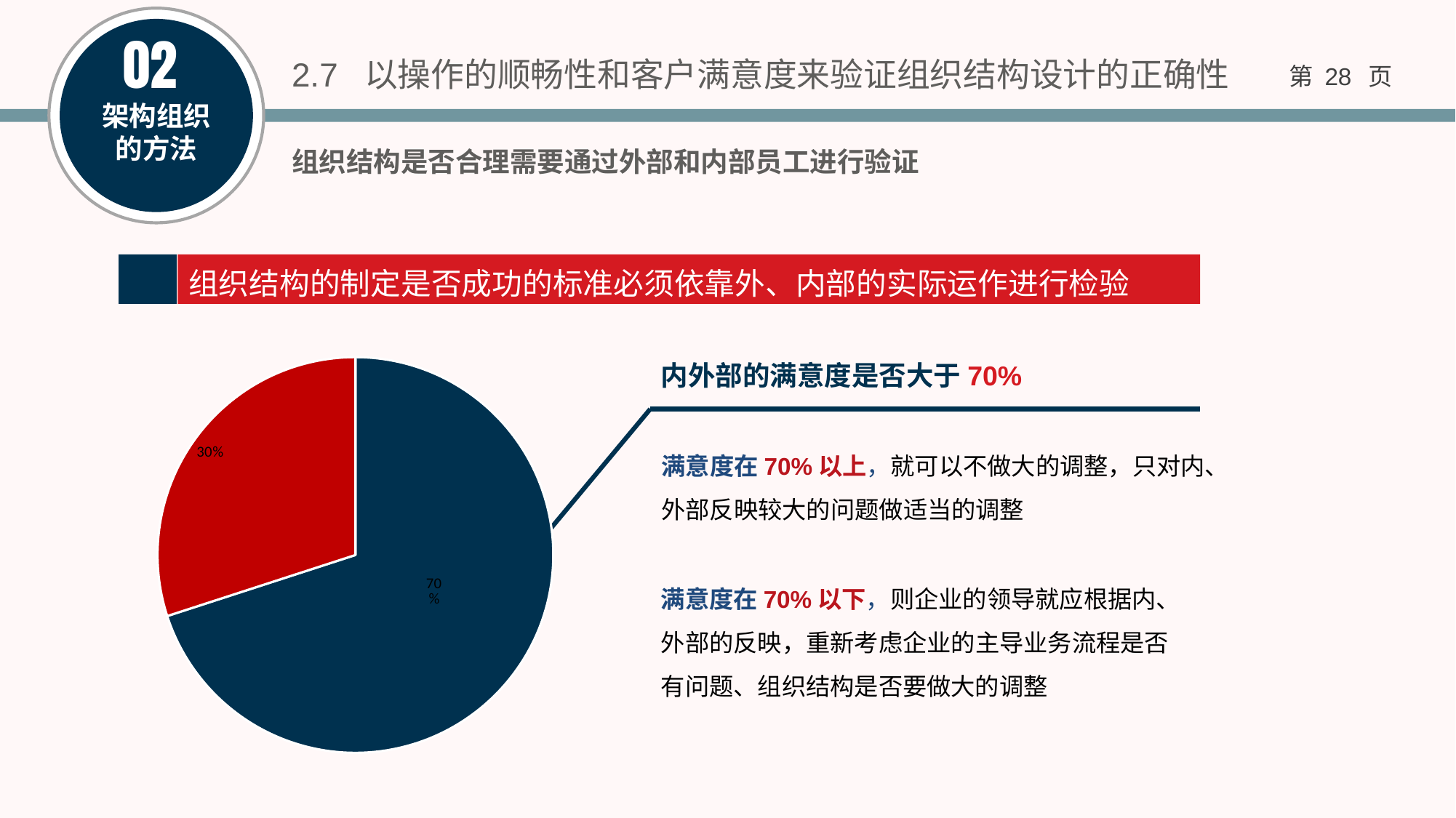

2.7  以操作的顺畅性和客户满意度来验证组织结构设计的正确性
组织结构是否合理需要通过外部和内部员工进行验证

组织结构的制定是否成功的标准必须依靠外、内部的实际运作进行检验

### Chart

| Category | 满意度 |
|---|---|
内外部的满意度是否大于70%
满意度在70%以上，就可以不做大的调整，只对内、外部反映较大的问题做适当的调整
满意度在70%以下，则企业的领导就应根据内、外部的反映，重新考虑企业的主导业务流程是否有问题、组织结构是否要做大的调整